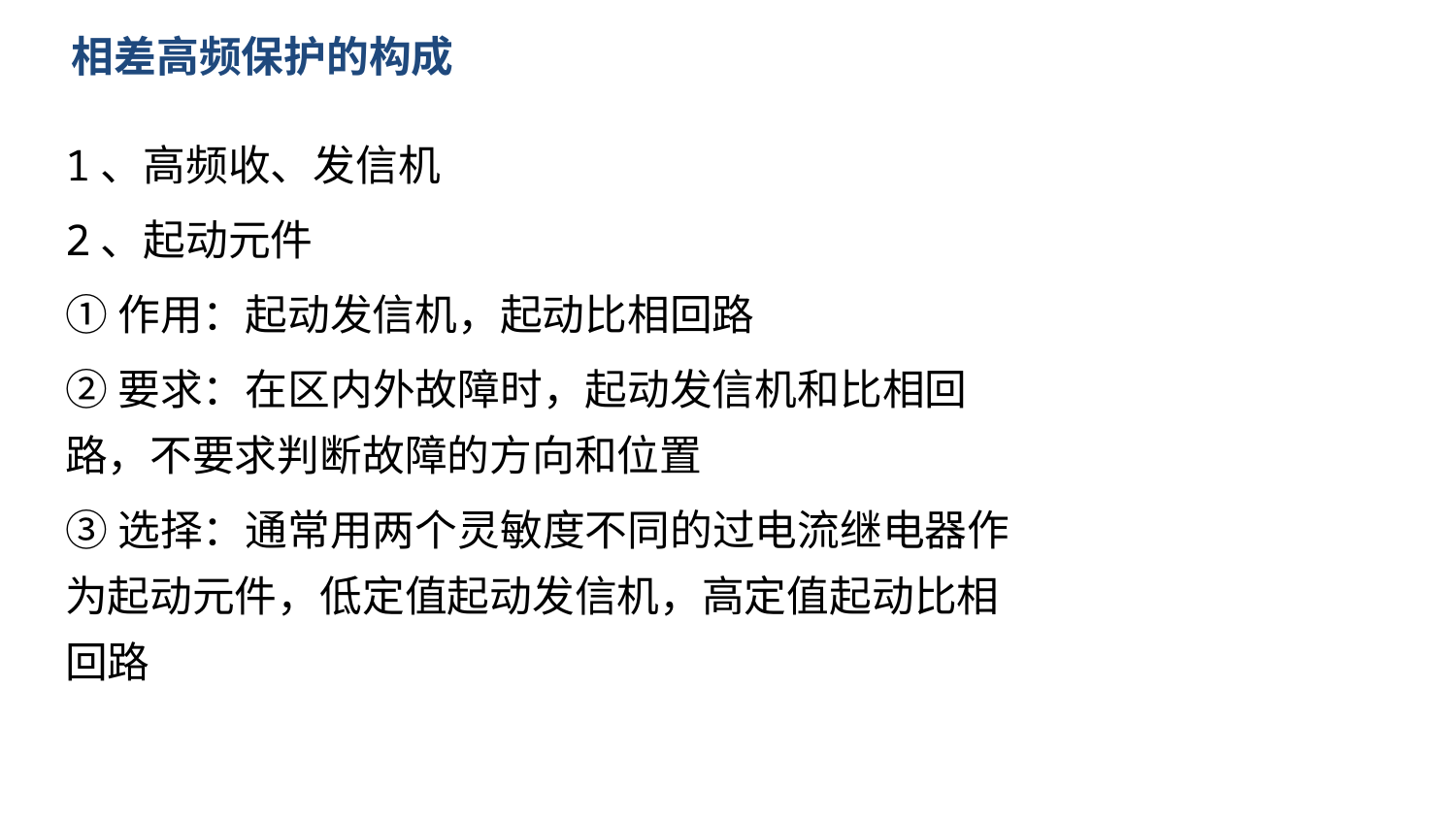

相差高频保护的构成
1、高频收、发信机
2、起动元件
①作用：起动发信机，起动比相回路
②要求：在区内外故障时，起动发信机和比相回路，不要求判断故障的方向和位置
③选择：通常用两个灵敏度不同的过电流继电器作为起动元件，低定值起动发信机，高定值起动比相回路